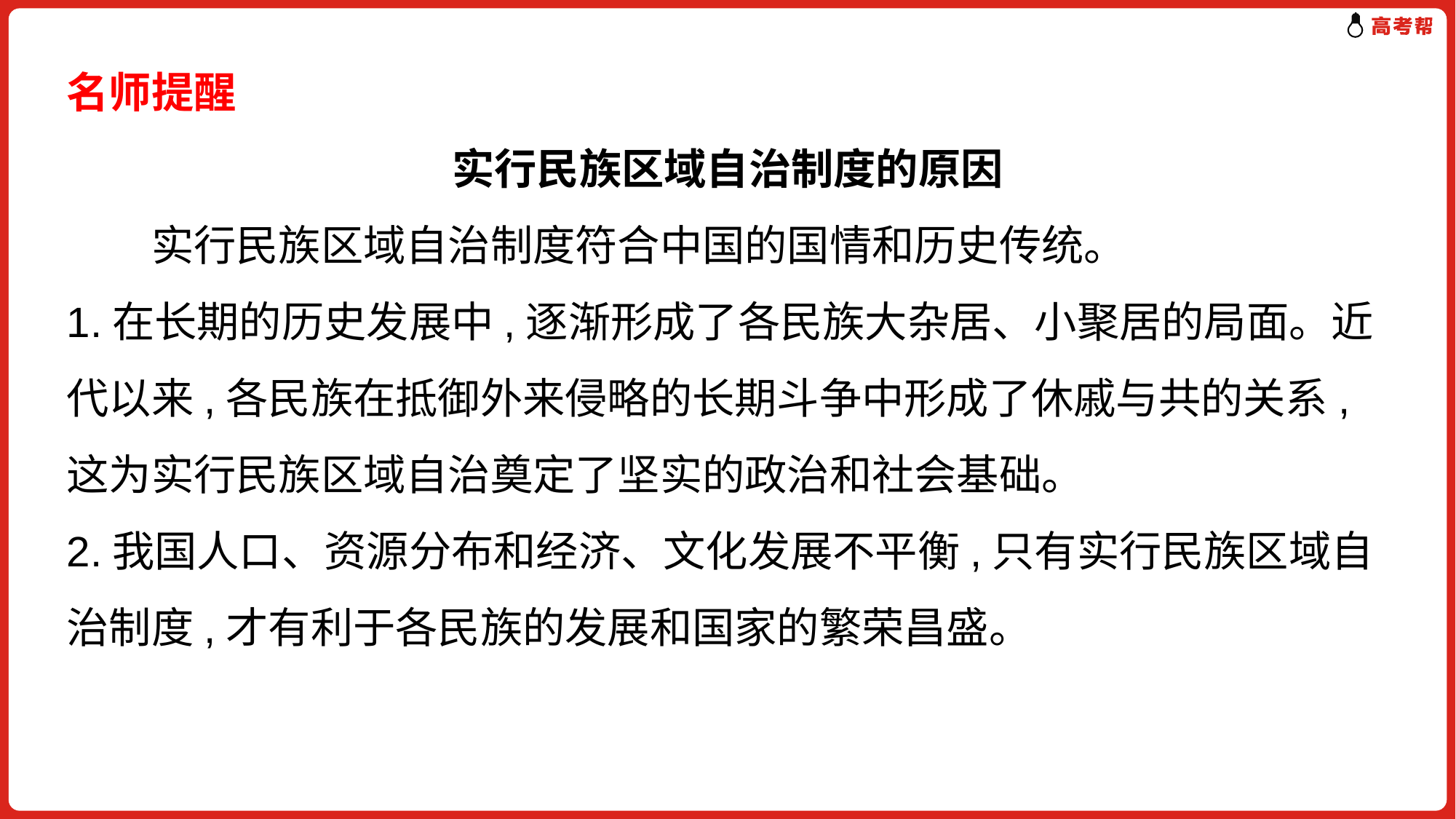

名师提醒
实行民族区域自治制度的原因
　　实行民族区域自治制度符合中国的国情和历史传统。
1.在长期的历史发展中,逐渐形成了各民族大杂居、小聚居的局面。近代以来,各民族在抵御外来侵略的长期斗争中形成了休戚与共的关系,这为实行民族区域自治奠定了坚实的政治和社会基础。
2.我国人口、资源分布和经济、文化发展不平衡,只有实行民族区域自治制度,才有利于各民族的发展和国家的繁荣昌盛。